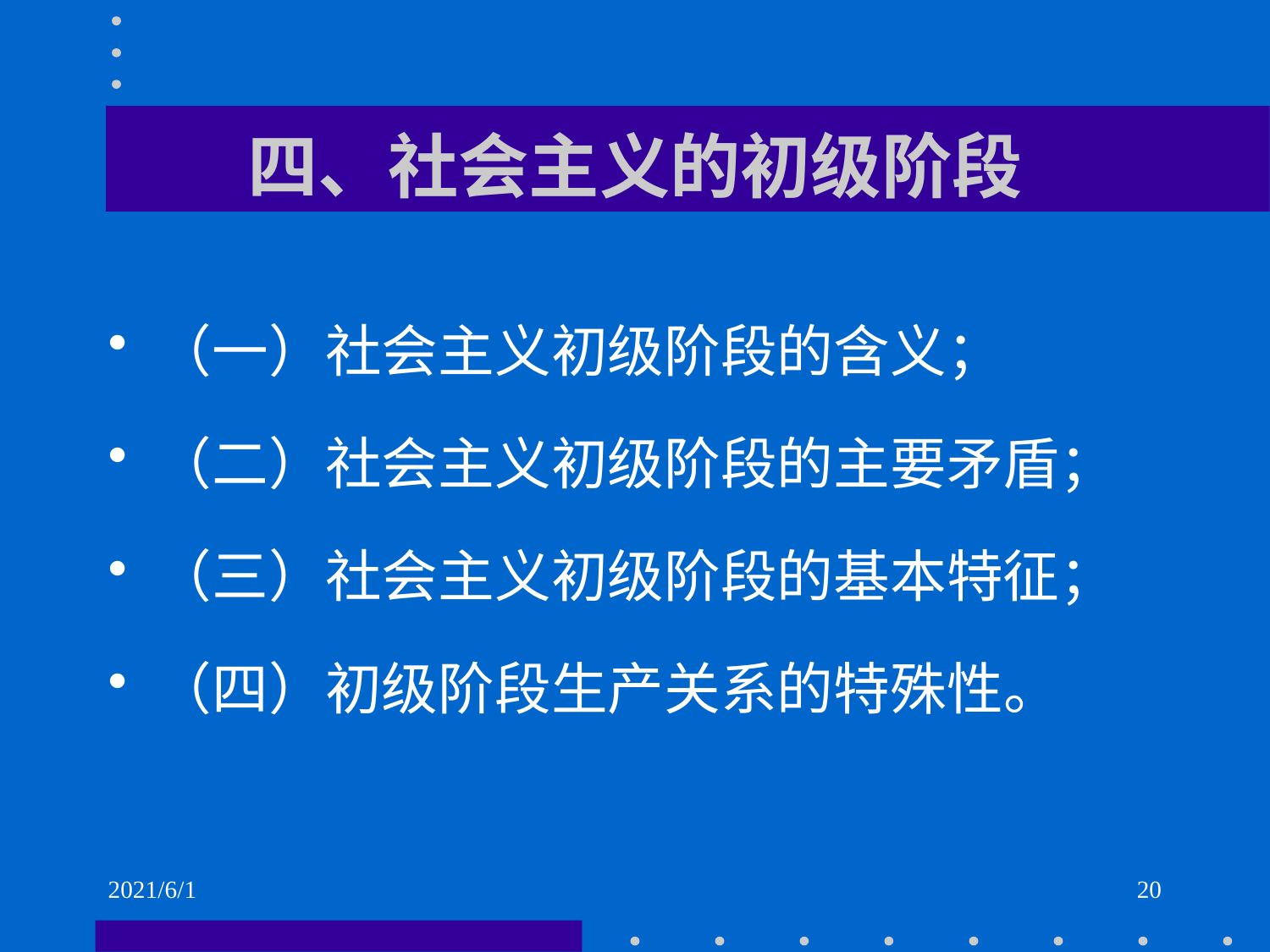

# 四、社会主义的初级阶段
（一）社会主义初级阶段的含义；
（二）社会主义初级阶段的主要矛盾；
（三）社会主义初级阶段的基本特征；
（四）初级阶段生产关系的特殊性。
2021/6/1
20